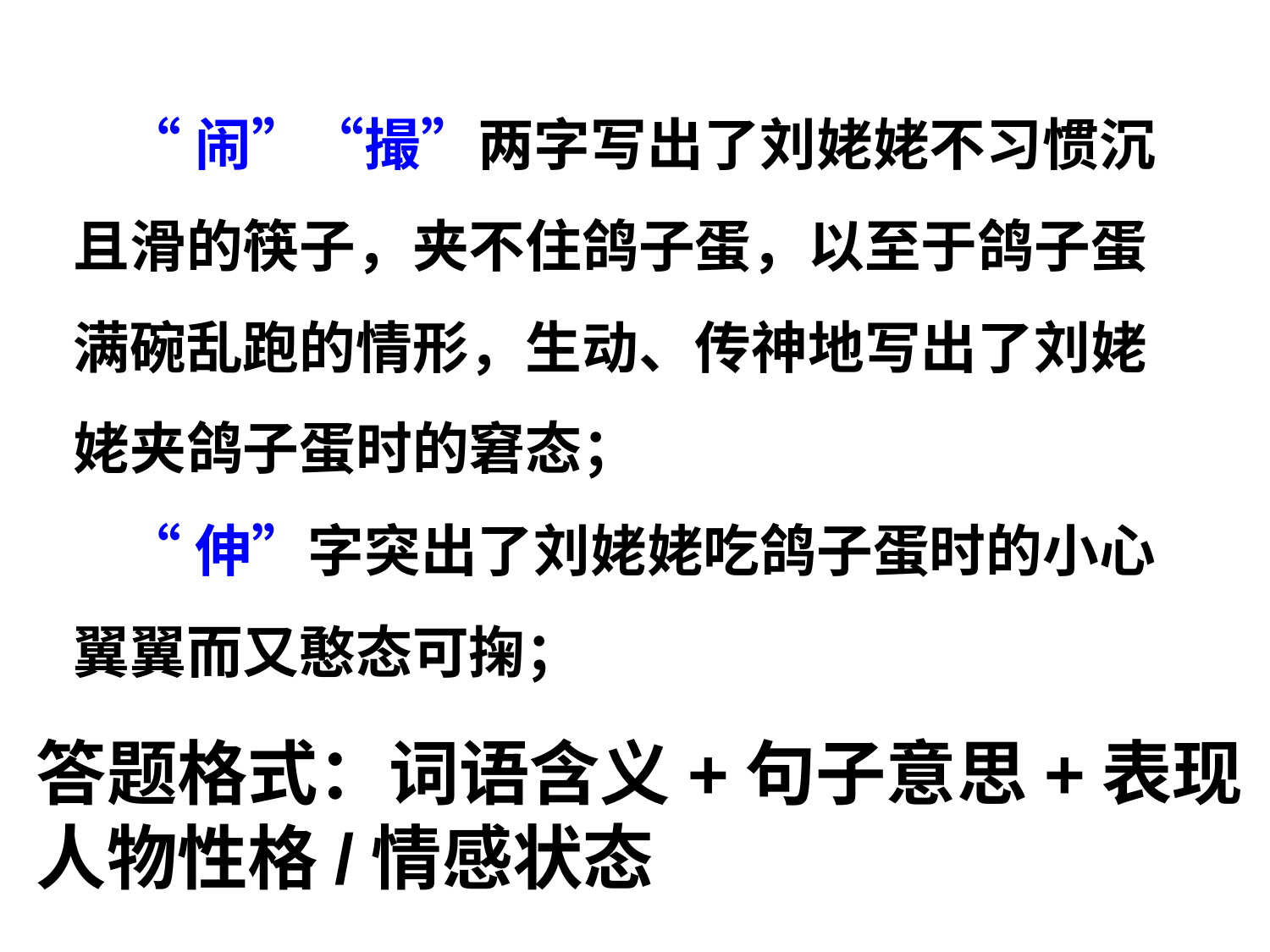

“闹”“撮”两字写出了刘姥姥不习惯沉且滑的筷子，夹不住鸽子蛋，以至于鸽子蛋满碗乱跑的情形，生动、传神地写出了刘姥姥夹鸽子蛋时的窘态；
    “伸”字突出了刘姥姥吃鸽子蛋时的小心翼翼而又憨态可掬；
答题格式：词语含义+句子意思+表现人物性格/情感状态